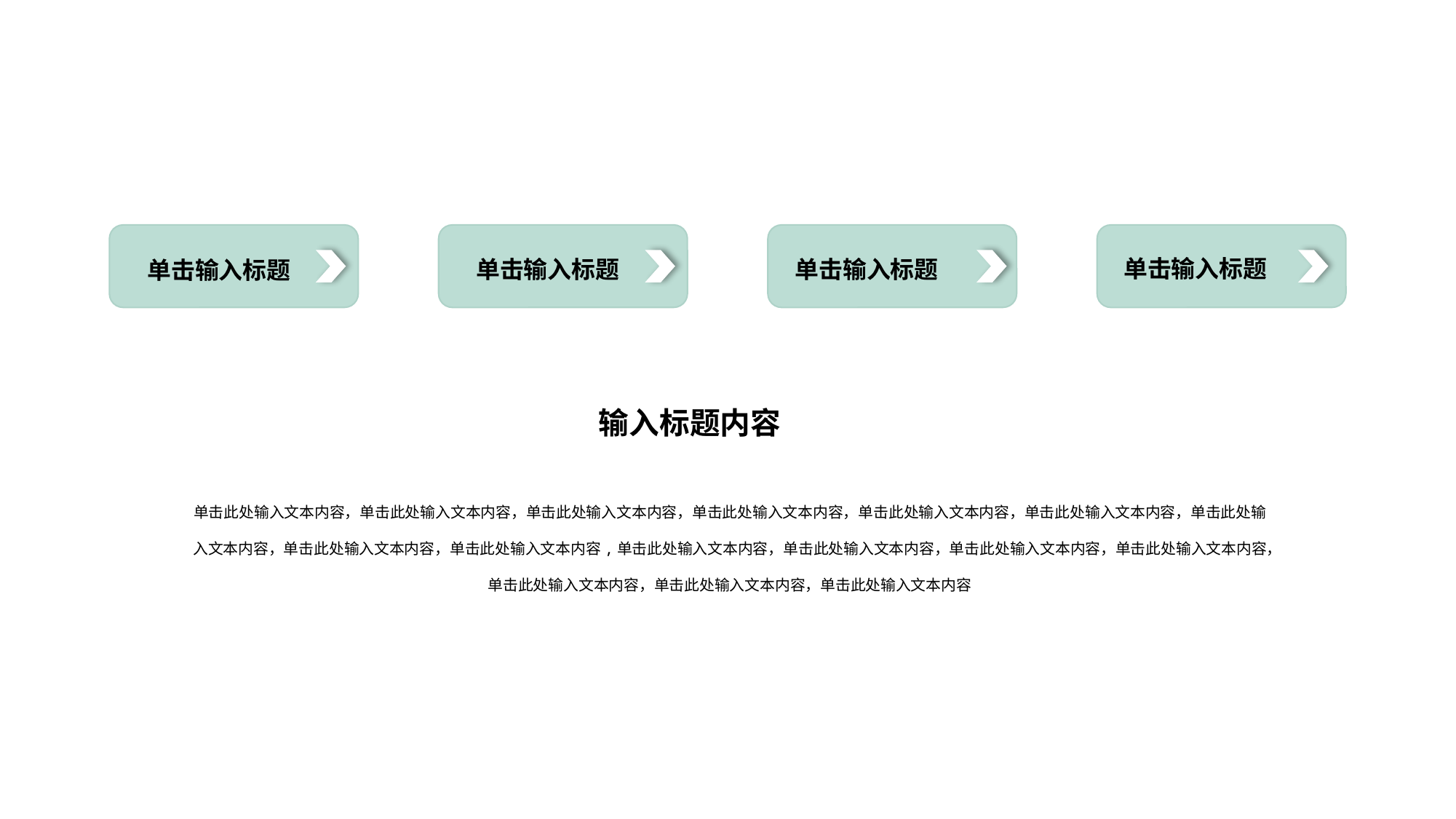

单击输入标题
单击输入标题
单击输入标题
单击输入标题

输入标题内容
单击此处输入文本内容，单击此处输入文本内容，单击此处输入文本内容，单击此处输入文本内容，单击此处输入文本内容，单击此处输入文本内容，单击此处输入文本内容，单击此处输入文本内容，单击此处输入文本内容,单击此处输入文本内容，单击此处输入文本内容，单击此处输入文本内容，单击此处输入文本内容，单击此处输入文本内容，单击此处输入文本内容，单击此处输入文本内容